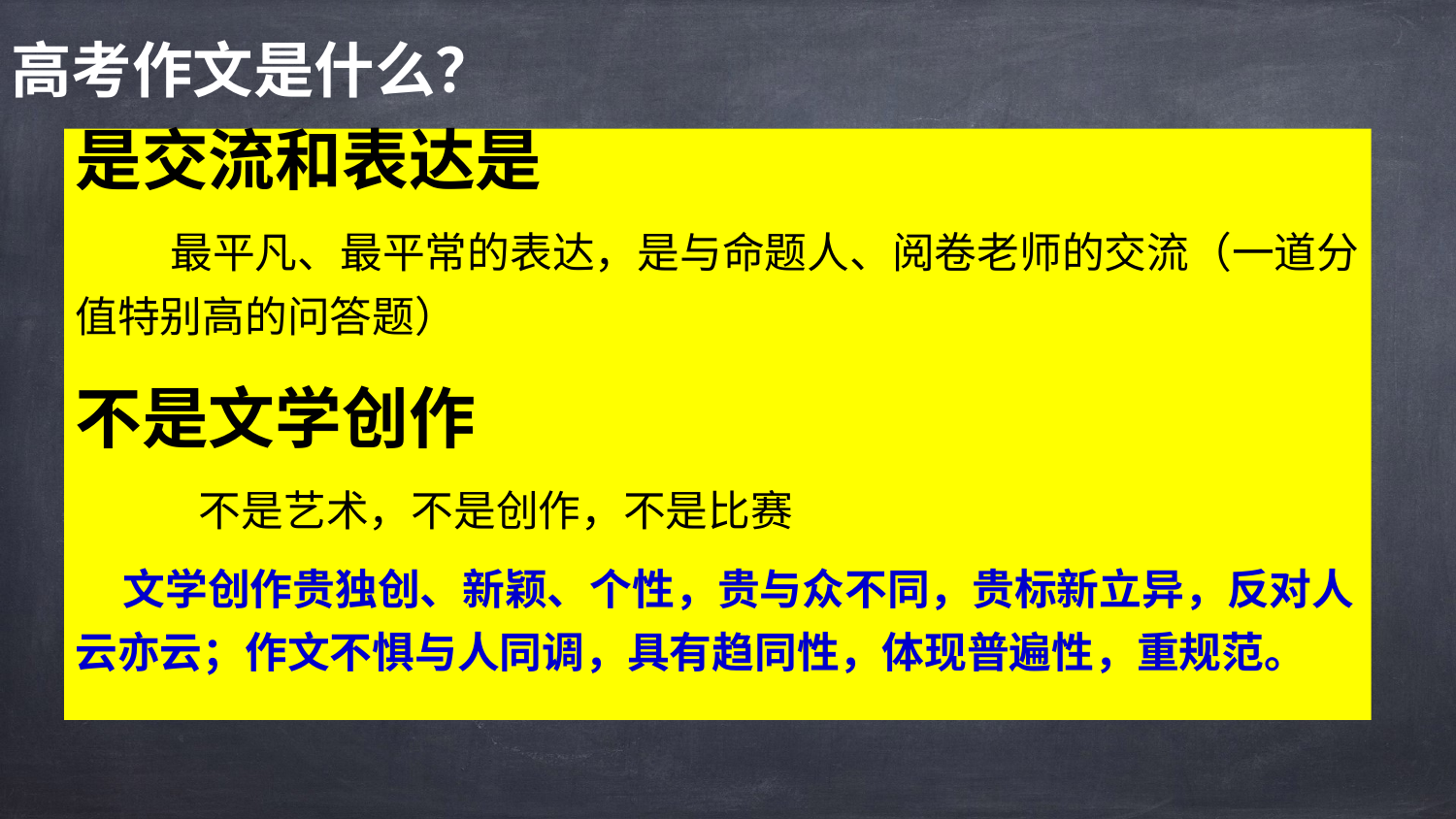

高考作文是什么？
是交流和表达是
         最平凡、最平常的表达，是与命题人、阅卷老师的交流（一道分值特别高的问答题）
不是文学创作
            不是艺术，不是创作，不是比赛
    文学创作贵独创、新颖、个性，贵与众不同，贵标新立异，反对人云亦云；作文不惧与人同调，具有趋同性，体现普遍性，重规范。